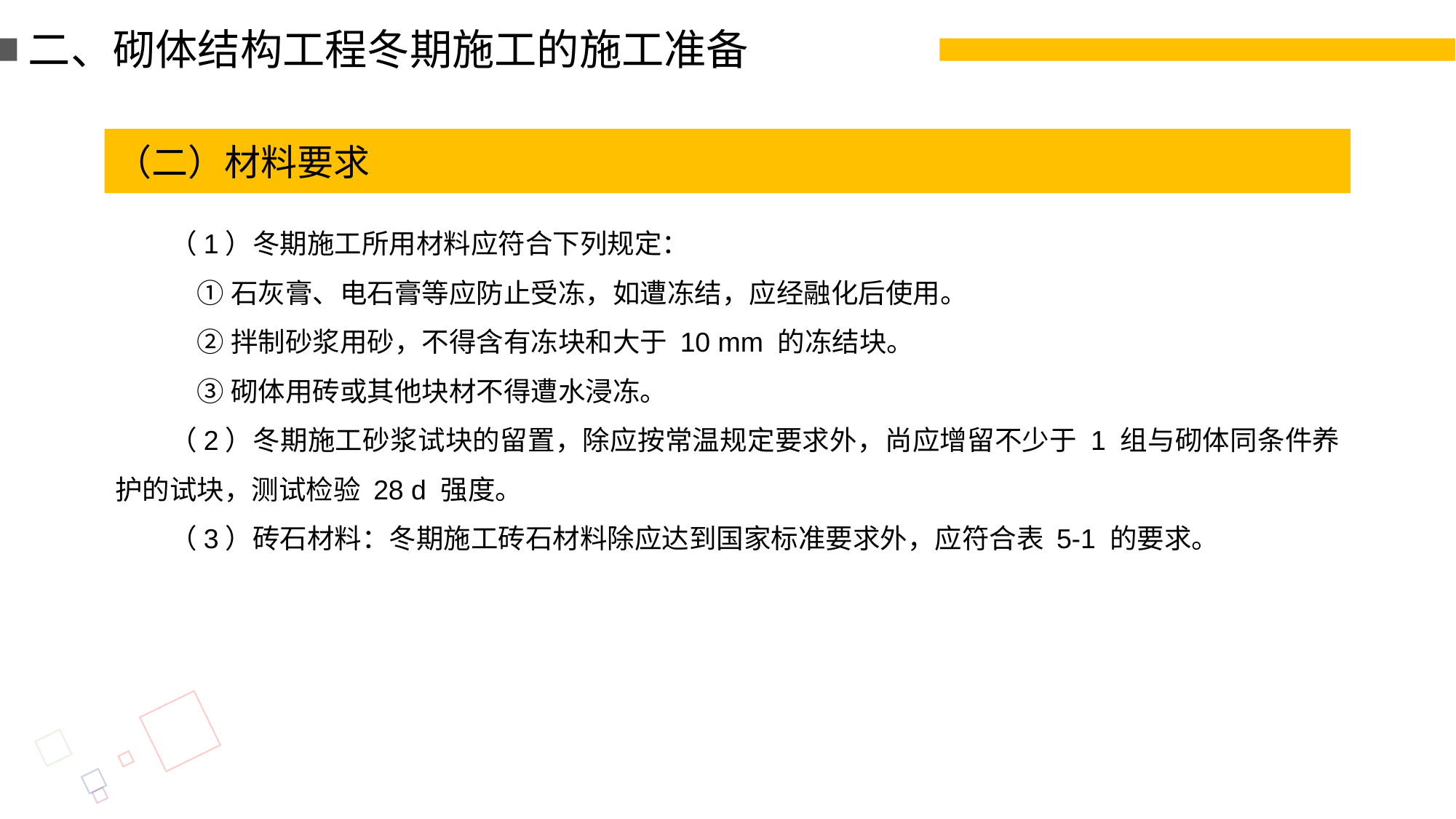

二、砌体结构工程冬期施工的施工准备
（二）材料要求
（1）冬期施工所用材料应符合下列规定：
①石灰膏、电石膏等应防止受冻，如遭冻结，应经融化后使用。
②拌制砂浆用砂，不得含有冻块和大于 10 mm 的冻结块。
③砌体用砖或其他块材不得遭水浸冻。
（2）冬期施工砂浆试块的留置，除应按常温规定要求外，尚应增留不少于 1 组与砌体同条件养护的试块，测试检验 28 d 强度。
（3）砖石材料：冬期施工砖石材料除应达到国家标准要求外，应符合表 5-1 的要求。